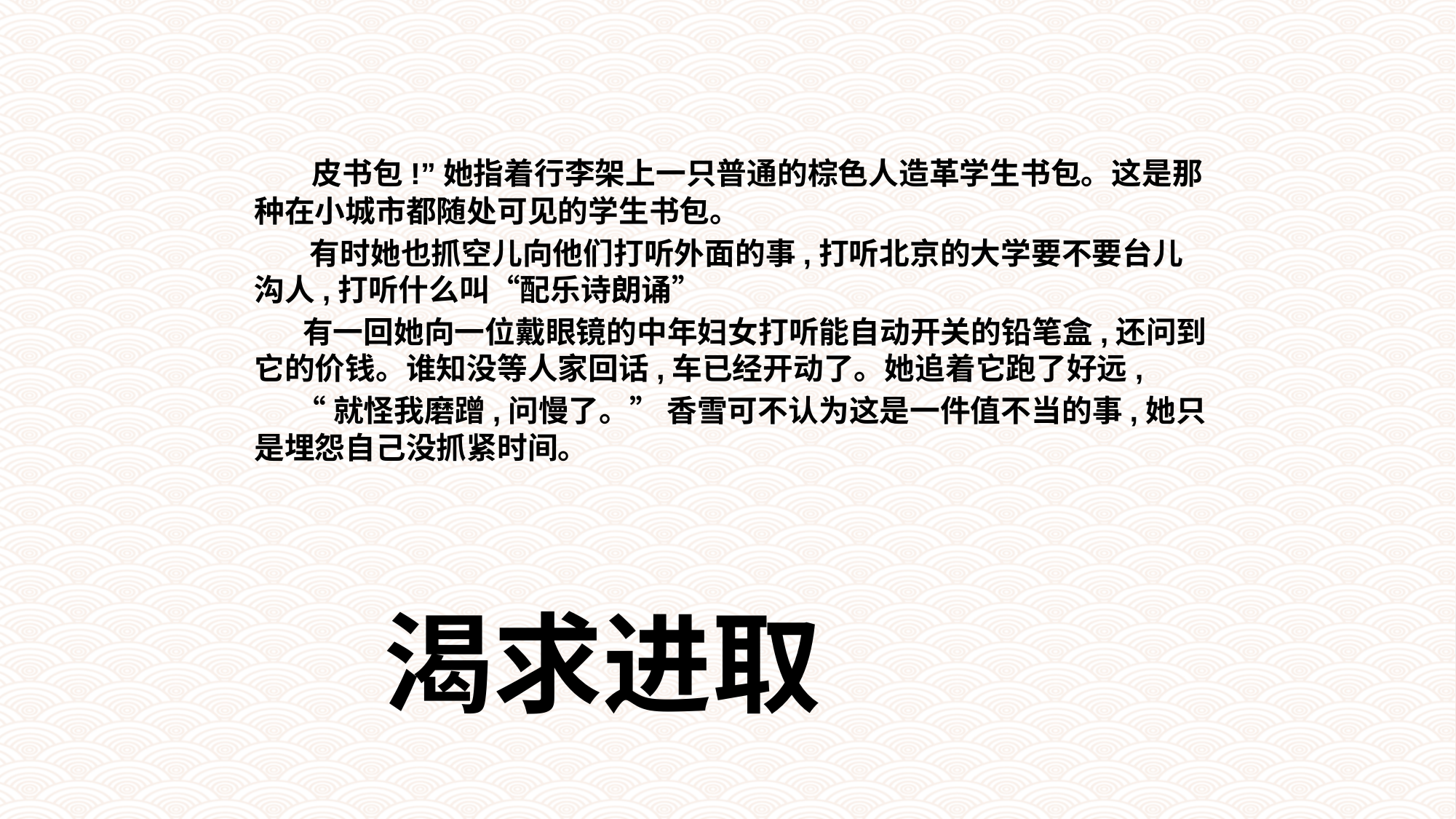

皮书包!”她指着行李架上一只普通的棕色人造革学生书包。这是那种在小城市都随处可见的学生书包。
       有时她也抓空儿向他们打听外面的事,打听北京的大学要不要台儿沟人,打听什么叫“配乐诗朗诵”
      有一回她向一位戴眼镜的中年妇女打听能自动开关的铅笔盒,还问到它的价钱。谁知没等人家回话,车已经开动了。她追着它跑了好远,
      “就怪我磨蹭,问慢了。” 香雪可不认为这是一件值不当的事,她只是埋怨自己没抓紧时间。

渴求进取